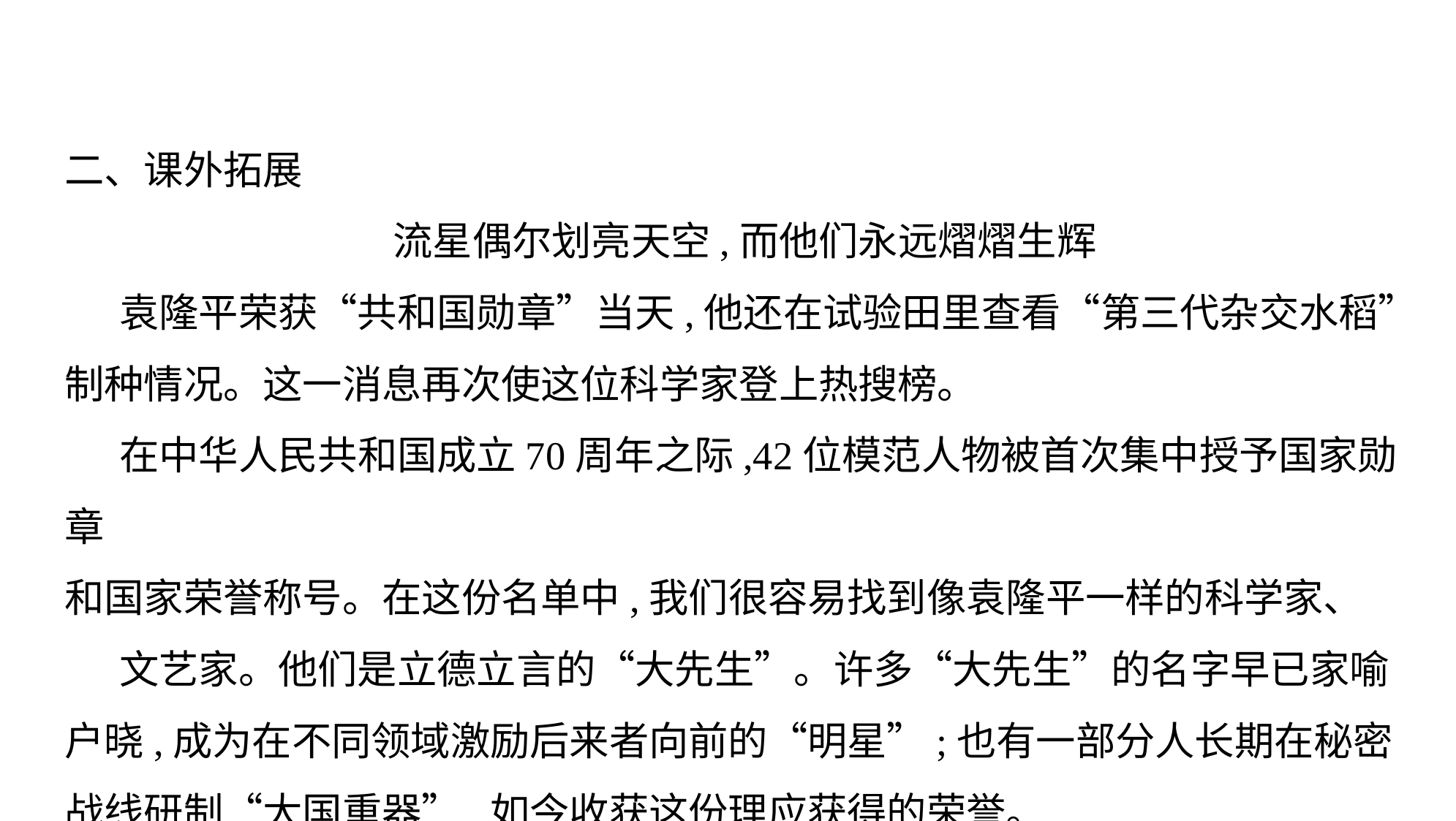

二、课外拓展
流星偶尔划亮天空,而他们永远熠熠生辉
袁隆平荣获“共和国勋章”当天,他还在试验田里查看“第三代杂交水稻”
制种情况。这一消息再次使这位科学家登上热搜榜。
在中华人民共和国成立70周年之际,42位模范人物被首次集中授予国家勋章
和国家荣誉称号。在这份名单中,我们很容易找到像袁隆平一样的科学家、
文艺家。他们是立德立言的“大先生”。许多“大先生”的名字早已家喻
户晓,成为在不同领域激励后来者向前的“明星”;也有一部分人长期在秘密
战线研制“大国重器”,如今收获这份理应获得的荣誉。